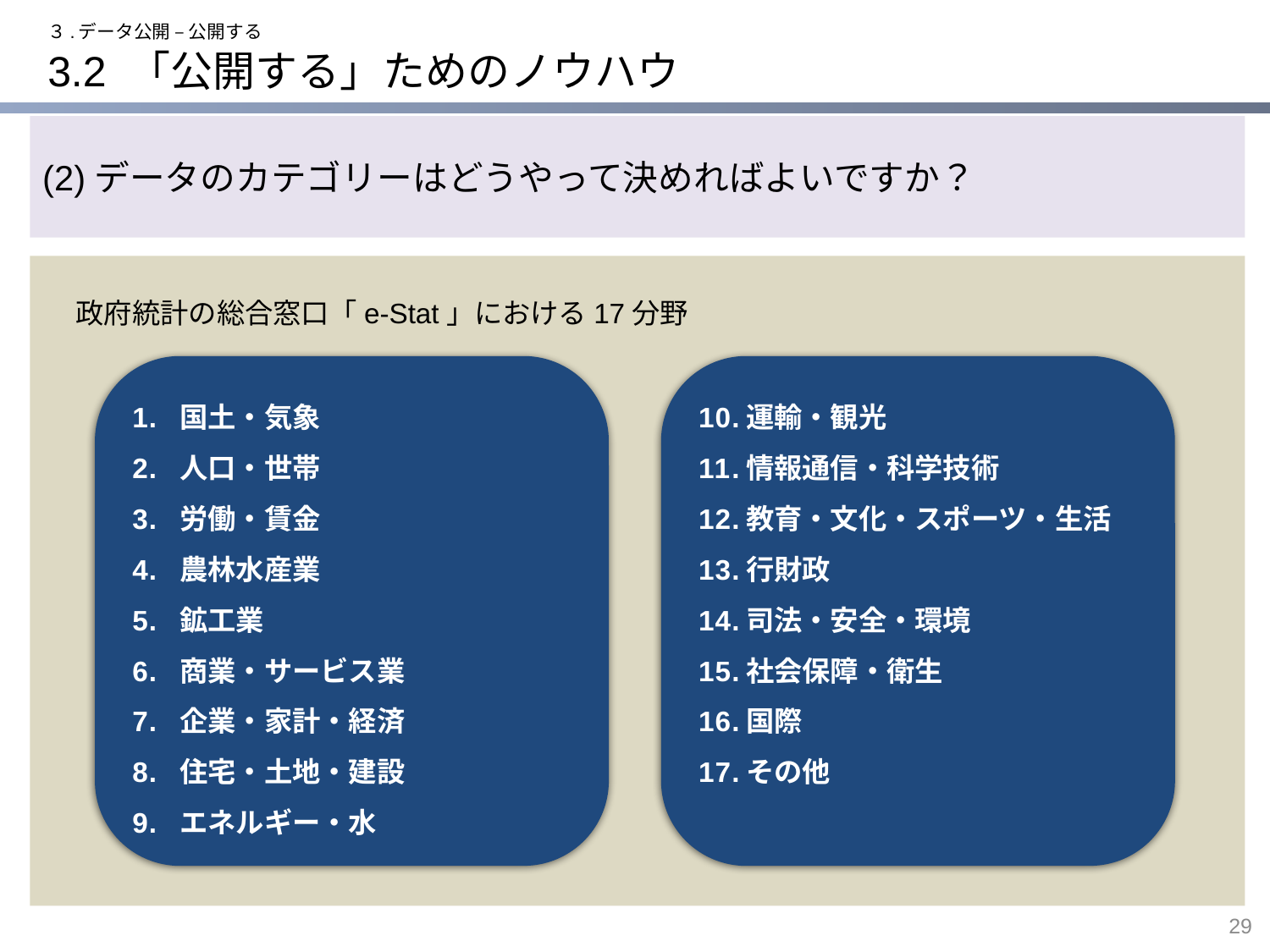

３.データ公開 – 公開する
# 3.2 「公開する」ためのノウハウ
(2)データのカテゴリーはどうやって決めればよいですか？

政府統計の総合窓口「e-Stat」における17分野
国土・気象
人口・世帯
労働・賃金
農林水産業
鉱工業
商業・サービス業
企業・家計・経済
住宅・土地・建設
エネルギー・水
運輸・観光
情報通信・科学技術
教育・文化・スポーツ・生活
行財政
司法・安全・環境
社会保障・衛生
国際
その他

29